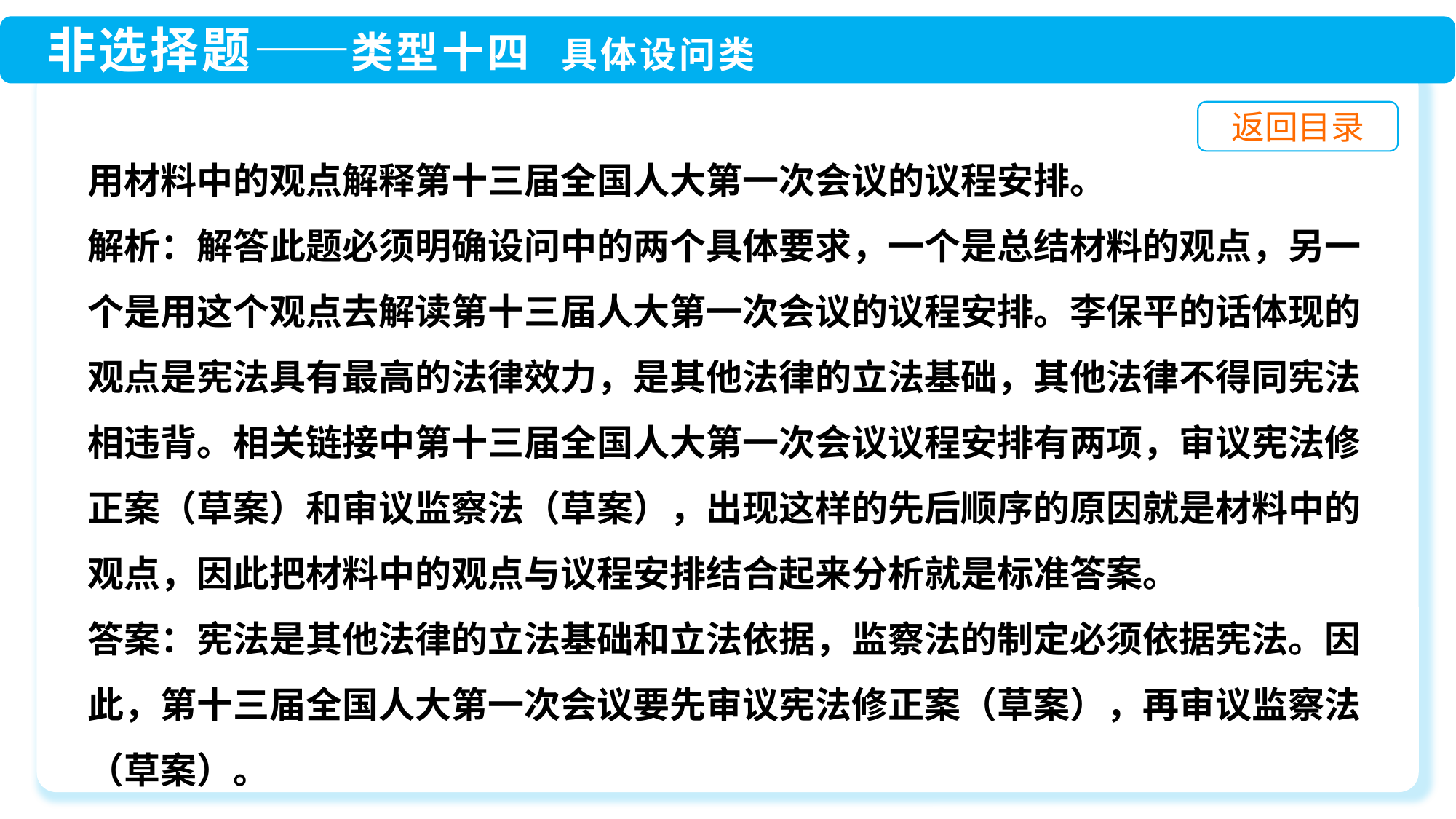

用材料中的观点解释第十三届全国人大第一次会议的议程安排。
解析：解答此题必须明确设问中的两个具体要求，一个是总结材料的观点，另一个是用这个观点去解读第十三届人大第一次会议的议程安排。李保平的话体现的观点是宪法具有最高的法律效力，是其他法律的立法基础，其他法律不得同宪法相违背。相关链接中第十三届全国人大第一次会议议程安排有两项，审议宪法修正案（草案）和审议监察法（草案），出现这样的先后顺序的原因就是材料中的观点，因此把材料中的观点与议程安排结合起来分析就是标准答案。
答案：宪法是其他法律的立法基础和立法依据，监察法的制定必须依据宪法。因此，第十三届全国人大第一次会议要先审议宪法修正案（草案），再审议监察法（草案）。